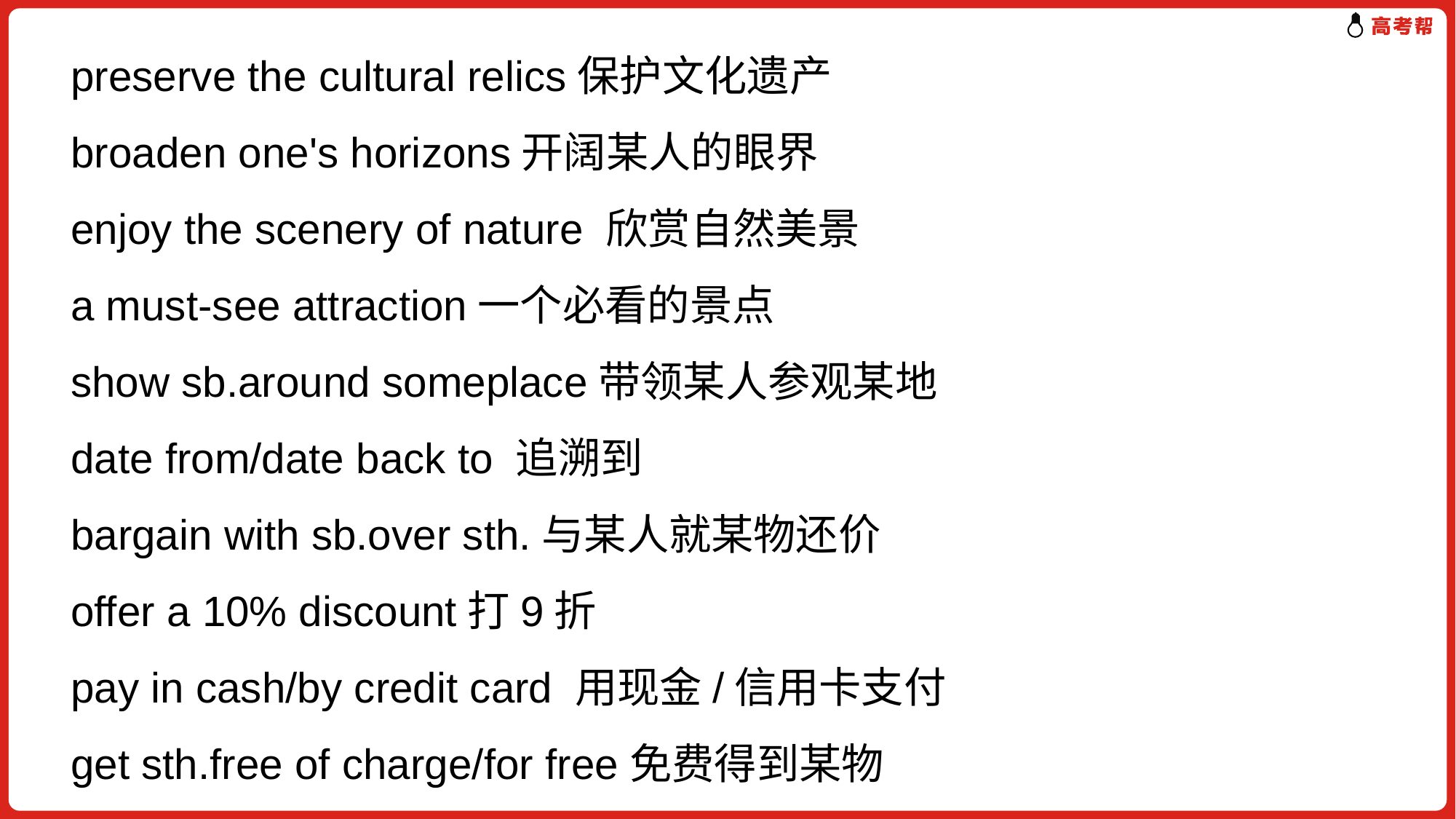

preserve the cultural relics保护文化遗产
broaden one's horizons开阔某人的眼界
enjoy the scenery of nature 欣赏自然美景
a must-see attraction一个必看的景点
show sb.around someplace带领某人参观某地
date from/date back to 追溯到
bargain with sb.over sth.与某人就某物还价
offer a 10% discount打9折
pay in cash/by credit card 用现金/信用卡支付
get sth.free of charge/for free免费得到某物